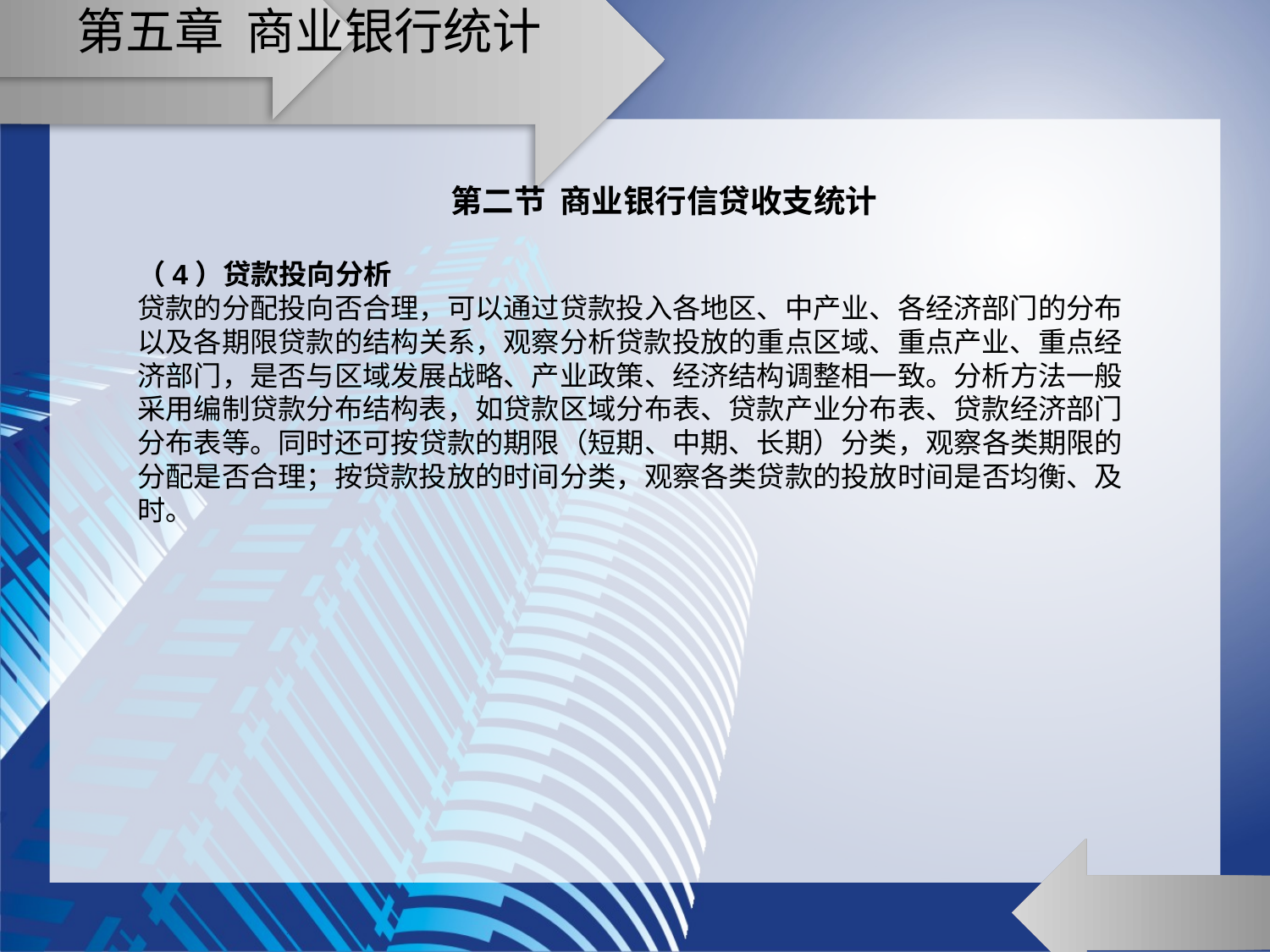

# 第五章  商业银行统计
第二节  商业银行信贷收支统计
（4）贷款投向分析
贷款的分配投向否合理，可以通过贷款投入各地区、中产业、各经济部门的分布以及各期限贷款的结构关系，观察分析贷款投放的重点区域、重点产业、重点经济部门，是否与区域发展战略、产业政策、经济结构调整相一致。分析方法一般采用编制贷款分布结构表，如贷款区域分布表、贷款产业分布表、贷款经济部门分布表等。同时还可按贷款的期限（短期、中期、长期）分类，观察各类期限的分配是否合理；按贷款投放的时间分类，观察各类贷款的投放时间是否均衡、及时。